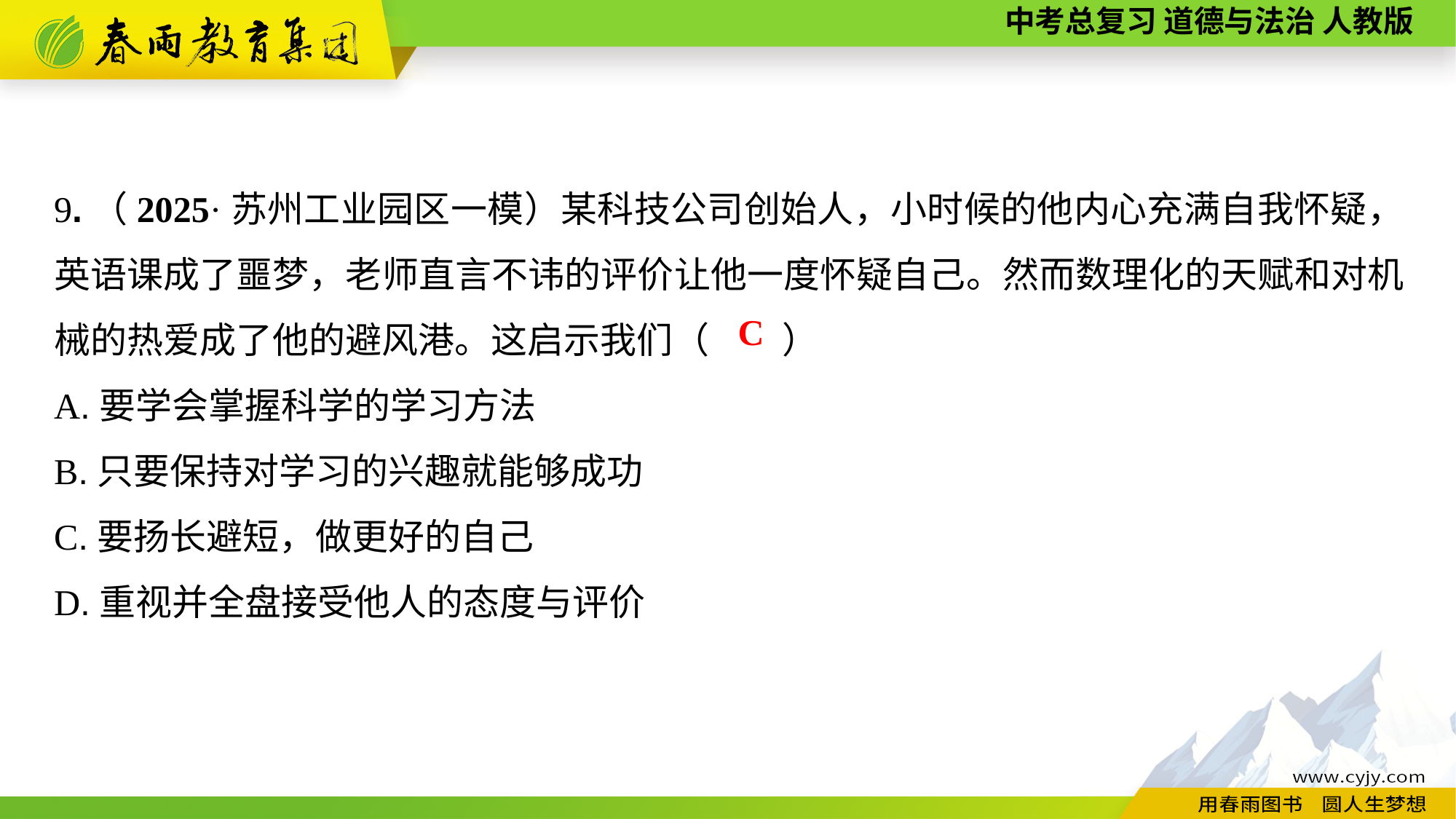

9.（2025·苏州工业园区一模）某科技公司创始人，小时候的他内心充满自我怀疑，英语课成了噩梦，老师直言不讳的评价让他一度怀疑自己。然而数理化的天赋和对机械的热爱成了他的避风港。这启示我们（　　）
A.要学会掌握科学的学习方法
B.只要保持对学习的兴趣就能够成功
C.要扬长避短，做更好的自己
D.重视并全盘接受他人的态度与评价
C